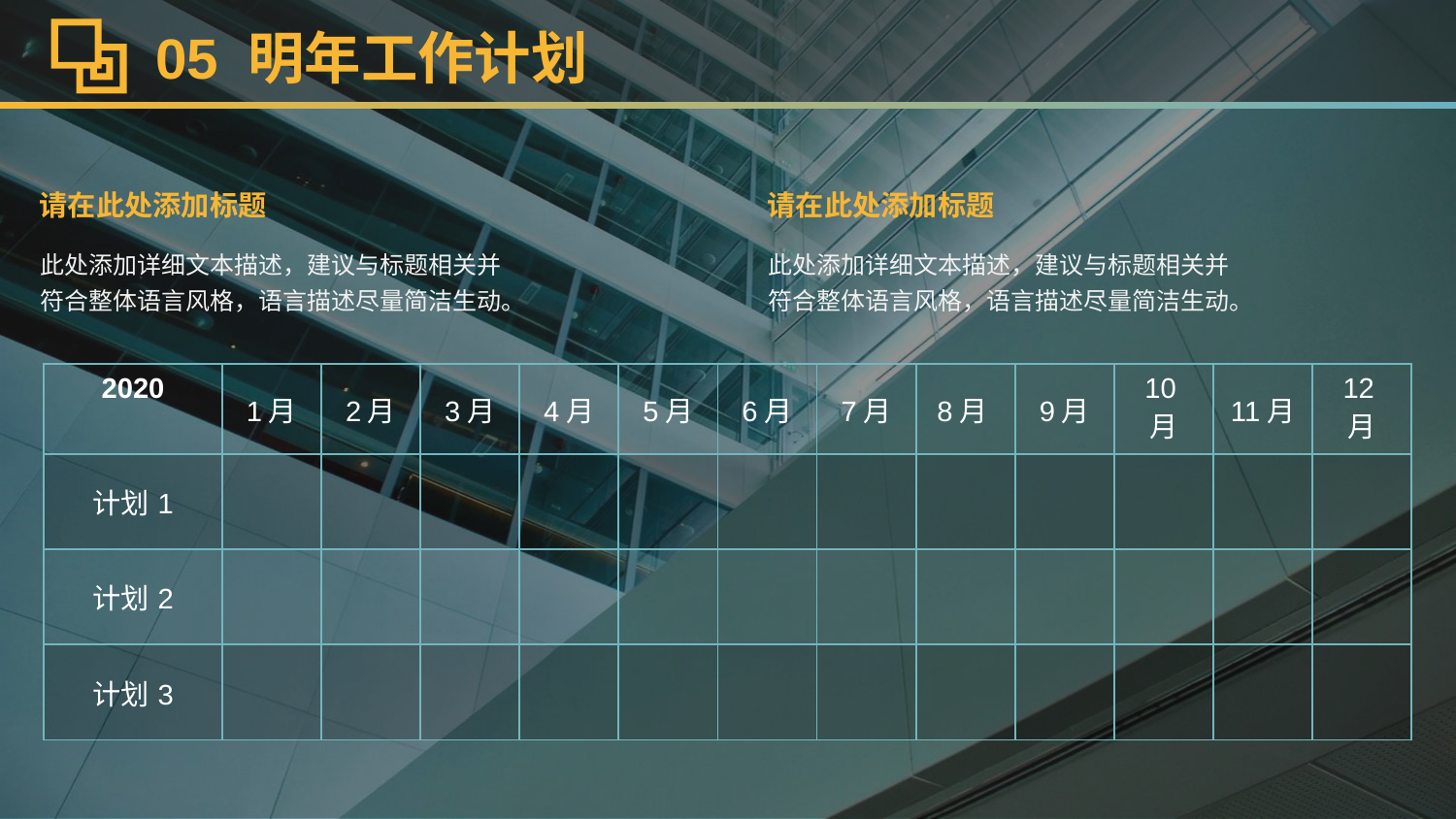

05 明年工作计划

请在此处添加标题
请在此处添加标题
此处添加详细文本描述，建议与标题相关并符合整体语言风格，语言描述尽量简洁生动。
此处添加详细文本描述，建议与标题相关并符合整体语言风格，语言描述尽量简洁生动。
| 2020 | 1月 | 2月 | 3月 | 4月 | 5月 | 6月 | 7月 | 8月 | 9月 | 10月 | 11月 | 12月 |
| --- | --- | --- | --- | --- | --- | --- | --- | --- | --- | --- | --- | --- |
| 计划1 |  |  |  |  |  |  |  |  |  |  |  |  |
| 计划2 |  |  |  |  |  |  |  |  |  |  |  |  |
| 计划3 |  |  |  |  |  |  |  |  |  |  |  |  |